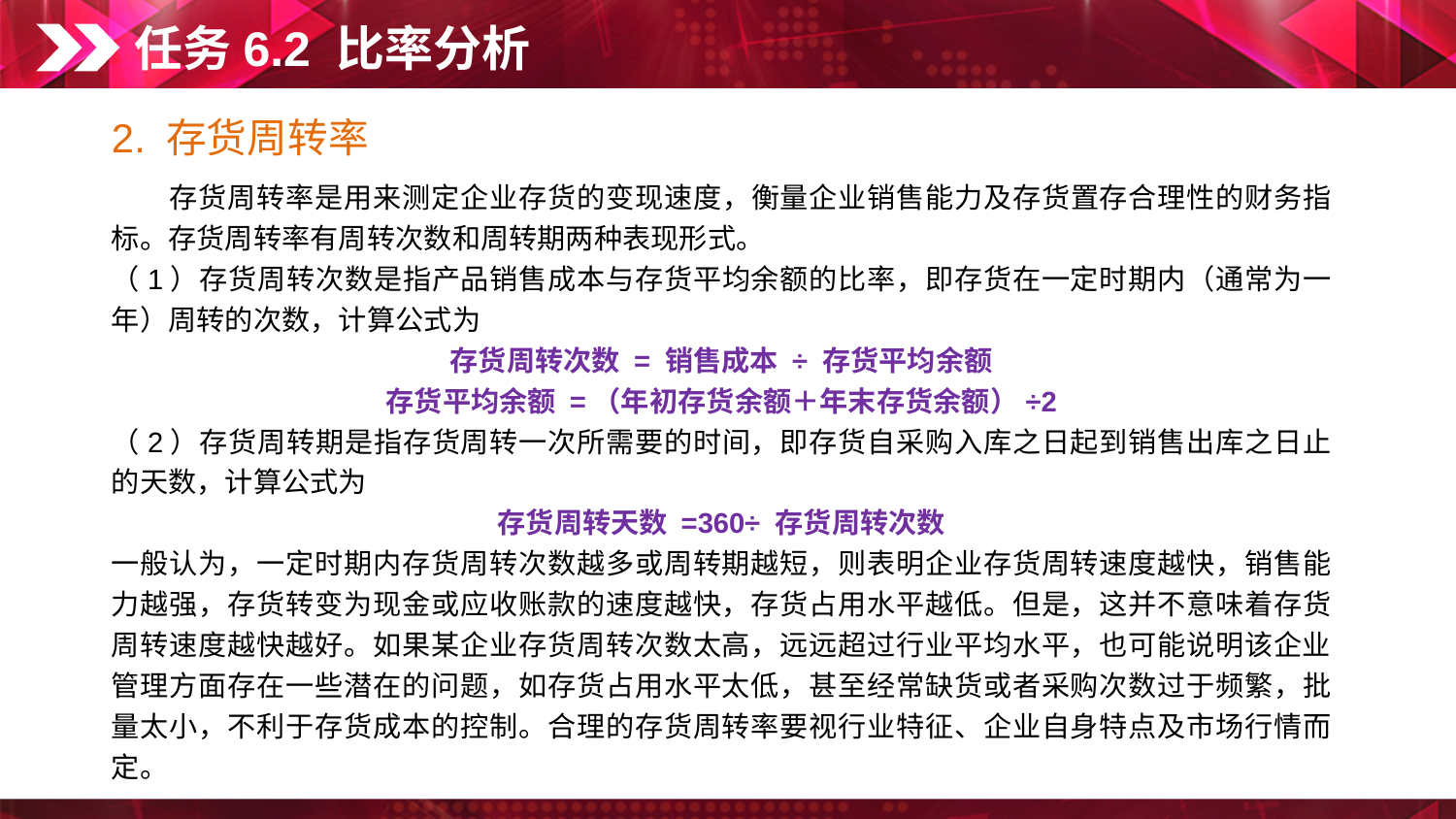

任务6.2 比率分析

2. 存货周转率
　　存货周转率是用来测定企业存货的变现速度，衡量企业销售能力及存货置存合理性的财务指标。存货周转率有周转次数和周转期两种表现形式。
（1）存货周转次数是指产品销售成本与存货平均余额的比率，即存货在一定时期内（通常为一年）周转的次数，计算公式为
存货周转次数 = 销售成本 ÷ 存货平均余额
存货平均余额 =（年初存货余额＋年末存货余额）÷2
（2）存货周转期是指存货周转一次所需要的时间，即存货自采购入库之日起到销售出库之日止的天数，计算公式为
存货周转天数 =360÷ 存货周转次数
一般认为，一定时期内存货周转次数越多或周转期越短，则表明企业存货周转速度越快，销售能力越强，存货转变为现金或应收账款的速度越快，存货占用水平越低。但是，这并不意味着存货周转速度越快越好。如果某企业存货周转次数太高，远远超过行业平均水平，也可能说明该企业管理方面存在一些潜在的问题，如存货占用水平太低，甚至经常缺货或者采购次数过于频繁，批量太小，不利于存货成本的控制。合理的存货周转率要视行业特征、企业自身特点及市场行情而定。